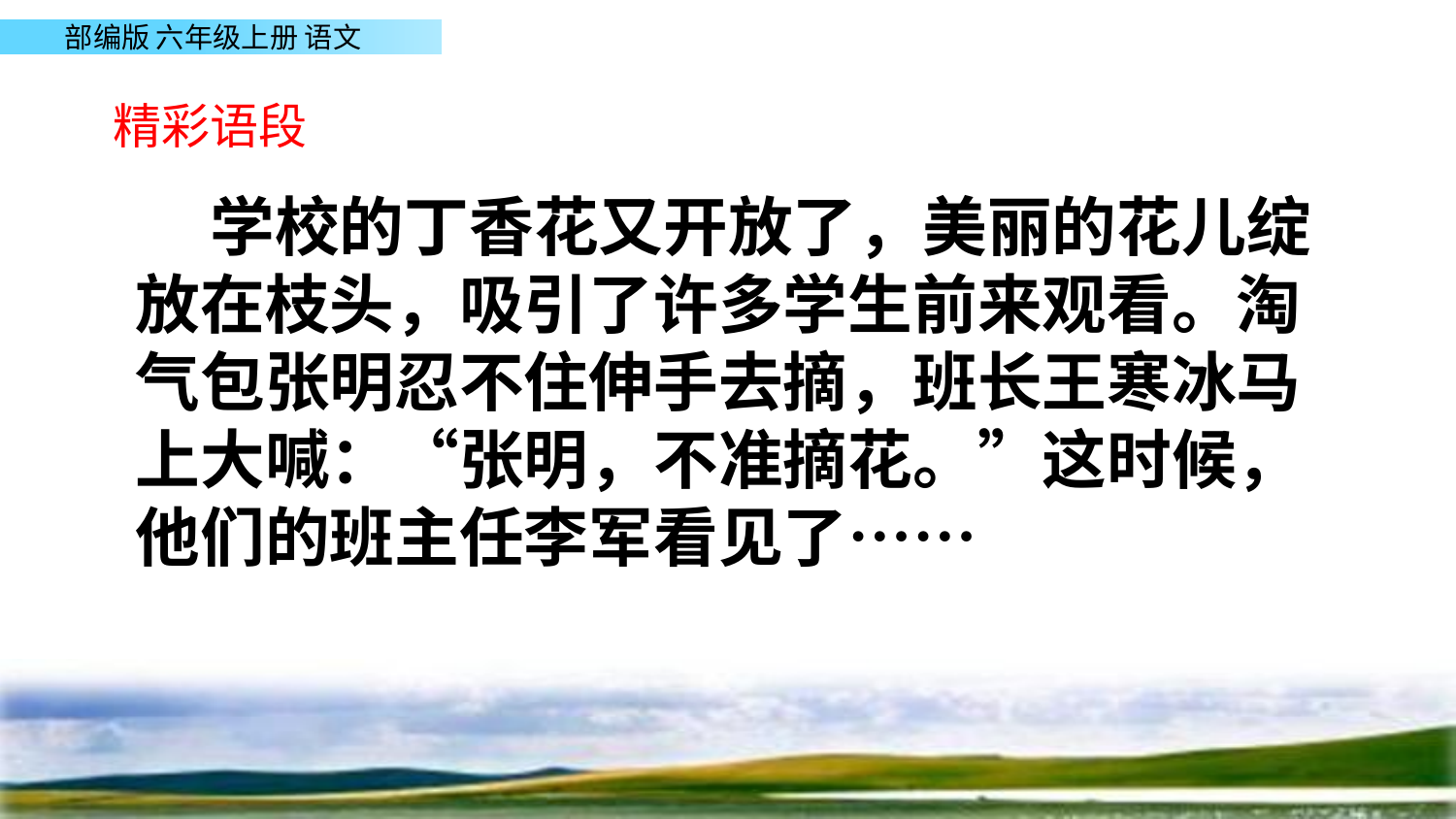

精彩语段
    学校的丁香花又开放了，美丽的花儿绽放在枝头，吸引了许多学生前来观看。淘气包张明忍不住伸手去摘，班长王寒冰马上大喊：“张明，不准摘花。”这时候，他们的班主任李军看见了……